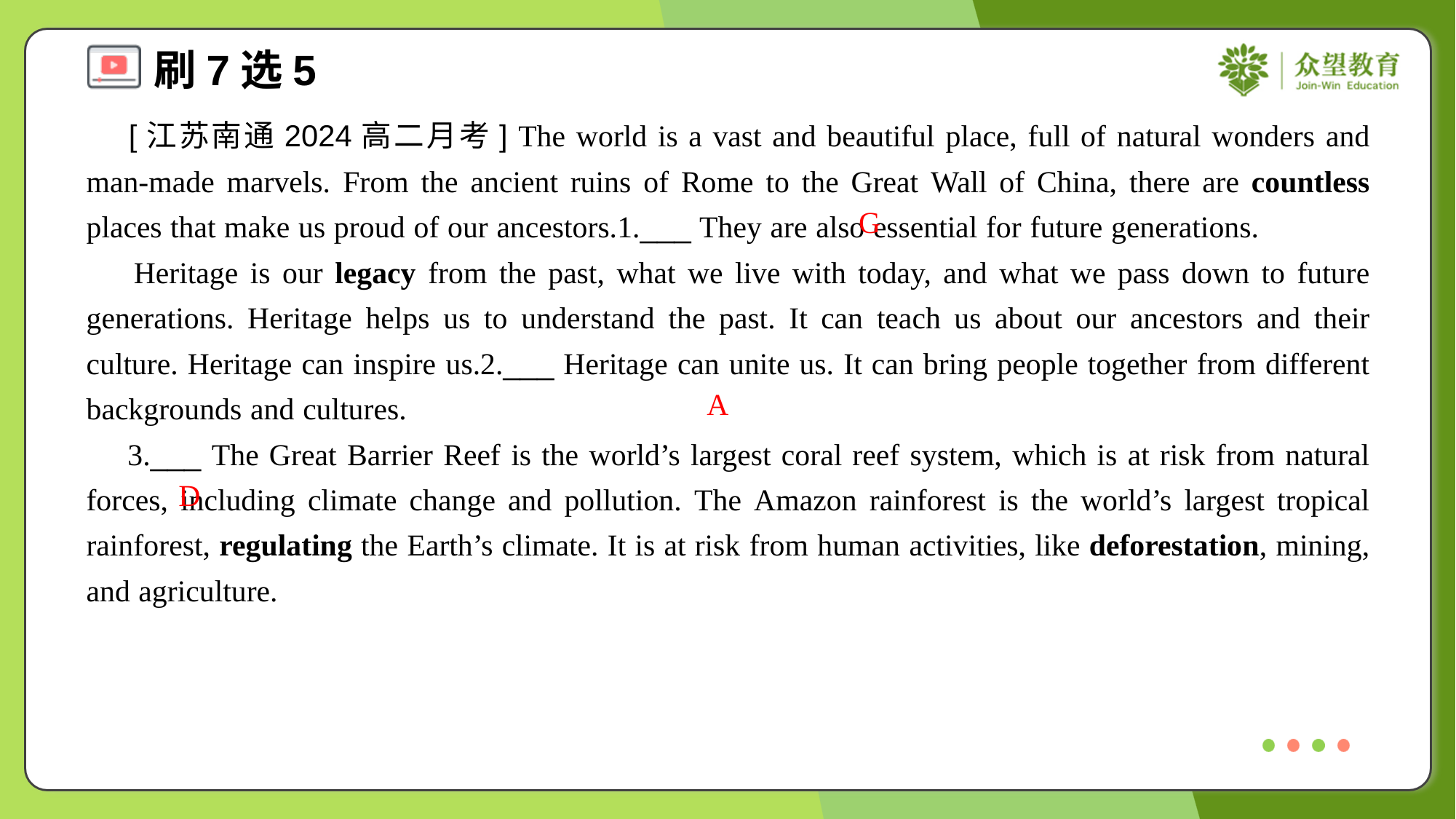

[江苏南通2024高二月考] The world is a vast and beautiful place, full of natural wonders and man-made marvels. From the ancient ruins of Rome to the Great Wall of China, there are countless places that make us proud of our ancestors.1.___ They are also essential for future generations.
    Heritage is our legacy from the past, what we live with today, and what we pass down to future generations. Heritage helps us to understand the past. It can teach us about our ancestors and their culture. Heritage can inspire us.2.___ Heritage can unite us. It can bring people together from different backgrounds and cultures.
    3.___ The Great Barrier Reef is the world’s largest coral reef system, which is at risk from natural forces, including climate change and pollution. The Amazon rainforest is the world’s largest tropical rainforest, regulating the Earth’s climate. It is at risk from human activities, like deforestation, mining, and agriculture.

G
A
D